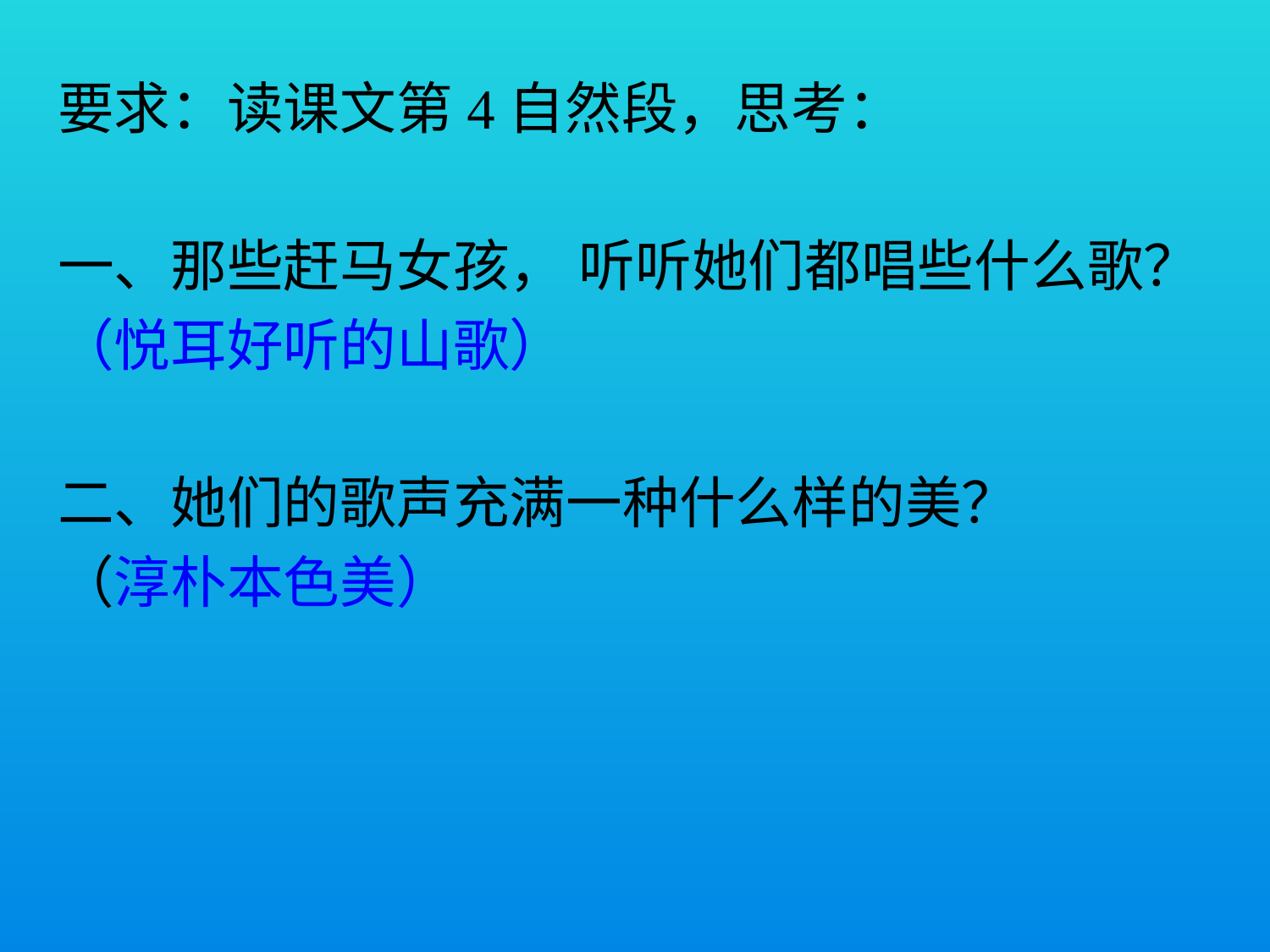

要求：读课文第4自然段，思考：

一、那些赶马女孩， 听听她们都唱些什么歌？
（悦耳好听的山歌）

二、她们的歌声充满一种什么样的美？
（淳朴本色美）